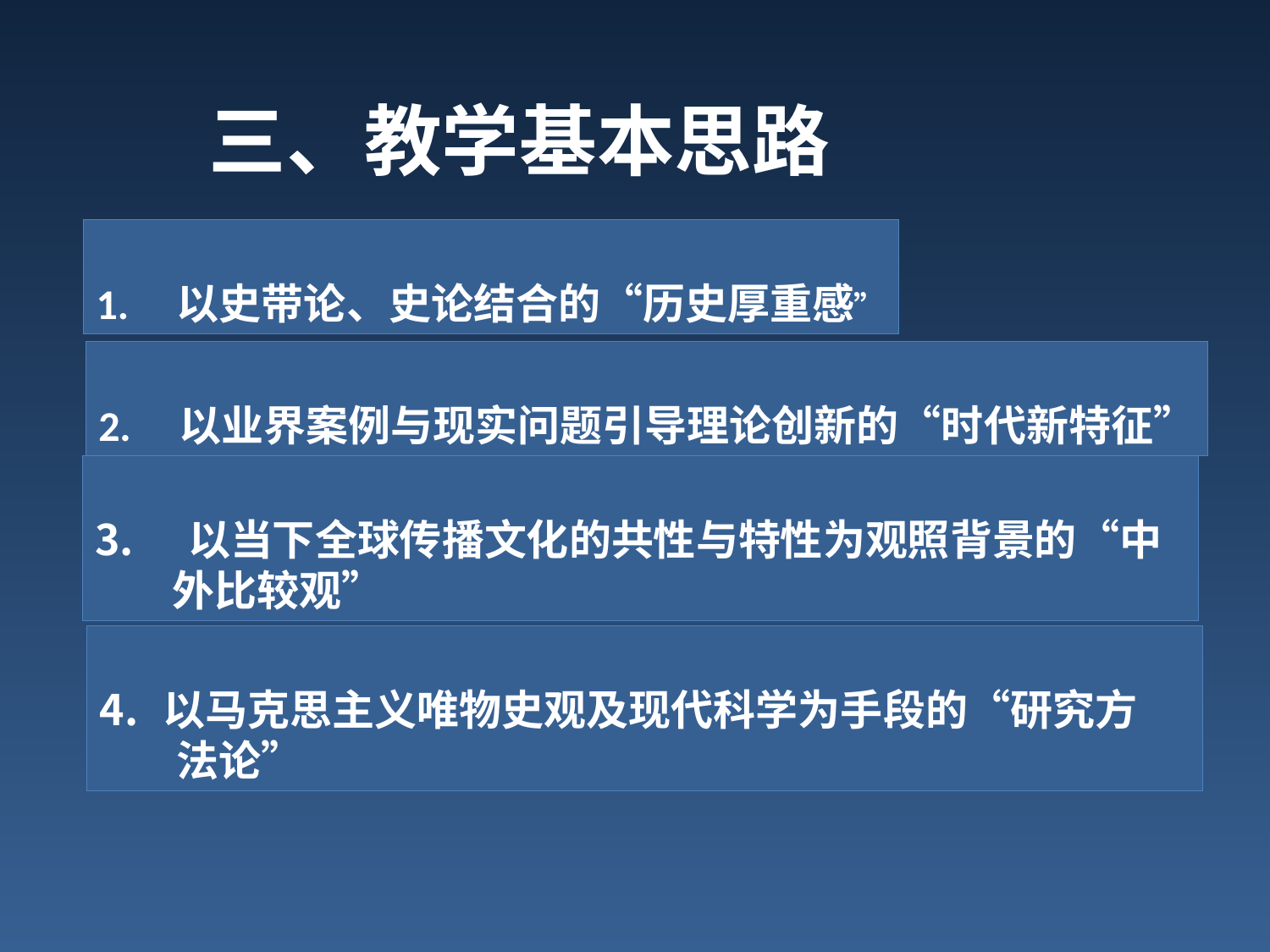

三、教学基本思路

1.    以史带论、史论结合的“历史厚重感”

2.    以业界案例与现实问题引导理论创新的“时代新特征”

  以当下全球传播文化的共性与特性为观照背景的“中
       外比较观”

以马克思主义唯物史观及现代科学为手段的“研究方
       法论”